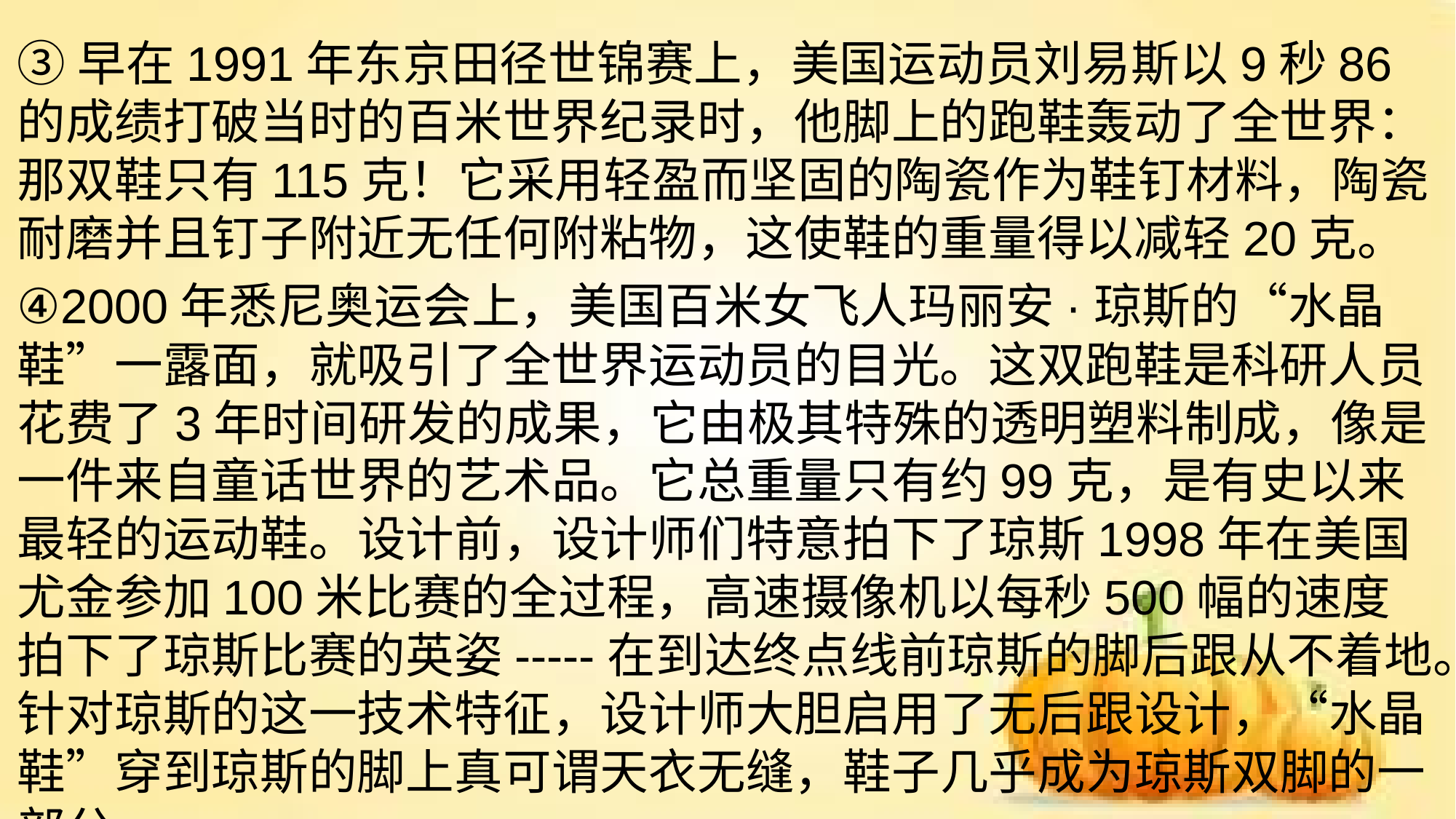

③早在1991年东京田径世锦赛上，美国运动员刘易斯以9秒86的成绩打破当时的百米世界纪录时，他脚上的跑鞋轰动了全世界：那双鞋只有115克！它采用轻盈而坚固的陶瓷作为鞋钉材料，陶瓷耐磨并且钉子附近无任何附粘物，这使鞋的重量得以减轻20克。
④2000年悉尼奥运会上，美国百米女飞人玛丽安·琼斯的“水晶鞋”一露面，就吸引了全世界运动员的目光。这双跑鞋是科研人员花费了3年时间研发的成果，它由极其特殊的透明塑料制成，像是一件来自童话世界的艺术品。它总重量只有约99克，是有史以来最轻的运动鞋。设计前，设计师们特意拍下了琼斯1998年在美国尤金参加100米比赛的全过程，高速摄像机以每秒500幅的速度拍下了琼斯比赛的英姿-----在到达终点线前琼斯的脚后跟从不着地。针对琼斯的这一技术特征，设计师大胆启用了无后跟设计，“水晶鞋”穿到琼斯的脚上真可谓天衣无缝，鞋子几乎成为琼斯双脚的一部分。